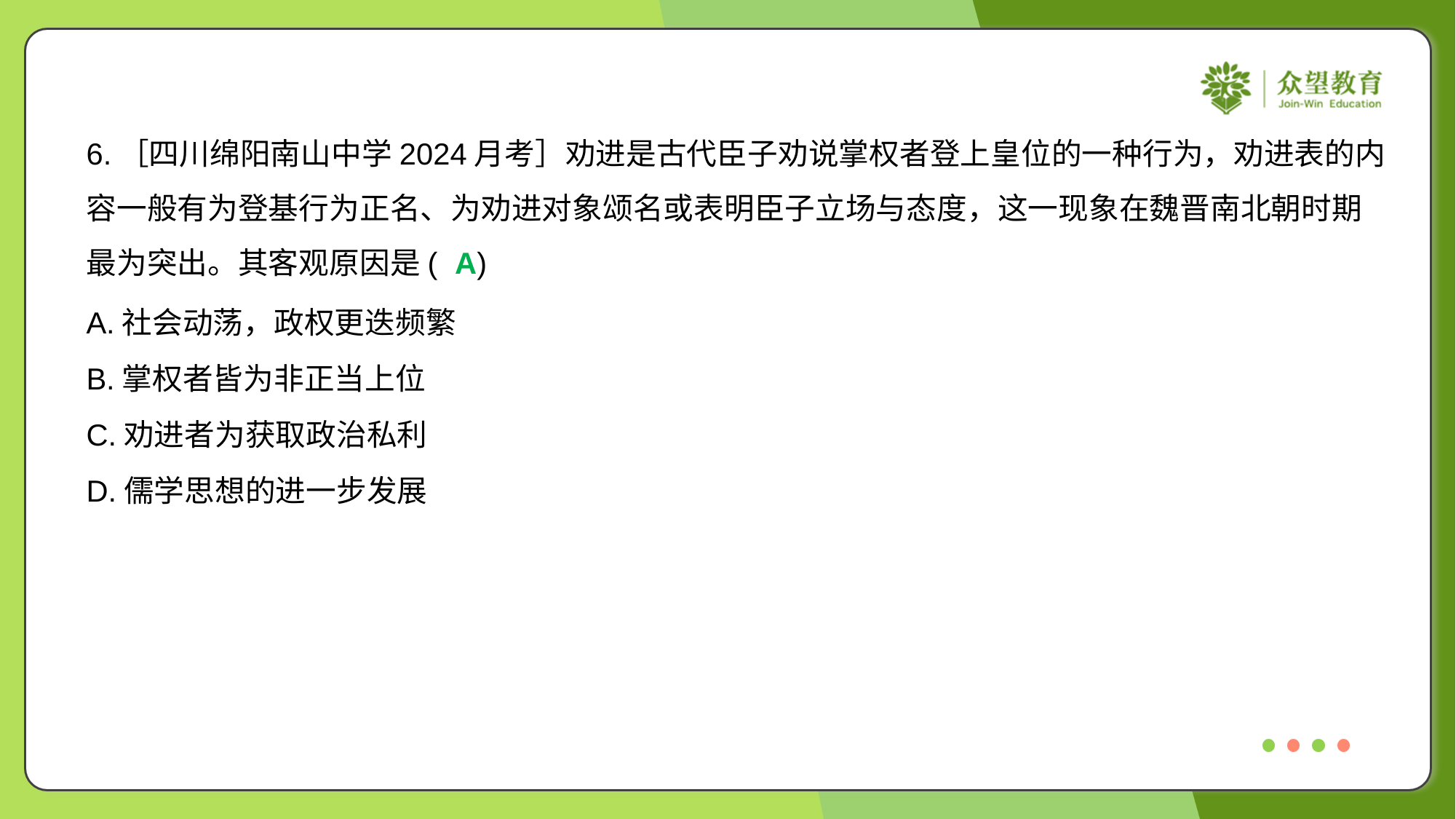

6.［四川绵阳南山中学2024月考］劝进是古代臣子劝说掌权者登上皇位的一种行为，劝进表的内
容一般有为登基行为正名、为劝进对象颂名或表明臣子立场与态度，这一现象在魏晋南北朝时期
最为突出。其客观原因是(     )
A
A.社会动荡，政权更迭频繁
B.掌权者皆为非正当上位
C.劝进者为获取政治私利
D.儒学思想的进一步发展